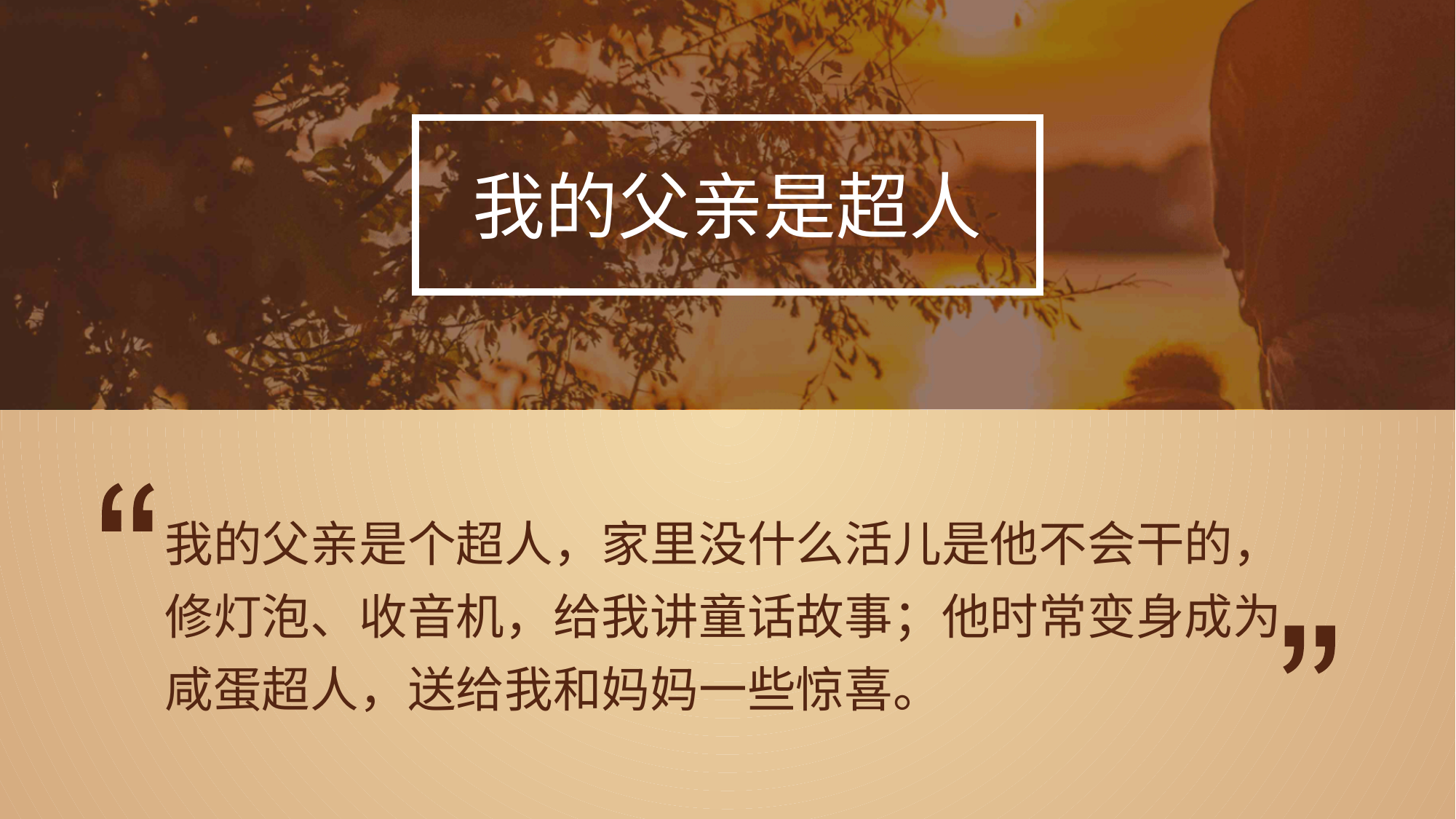

我的父亲是超人

我的父亲是个超人，家里没什么活儿是他不会干的，修灯泡、收音机，给我讲童话故事；他时常变身成为咸蛋超人，送给我和妈妈一些惊喜。